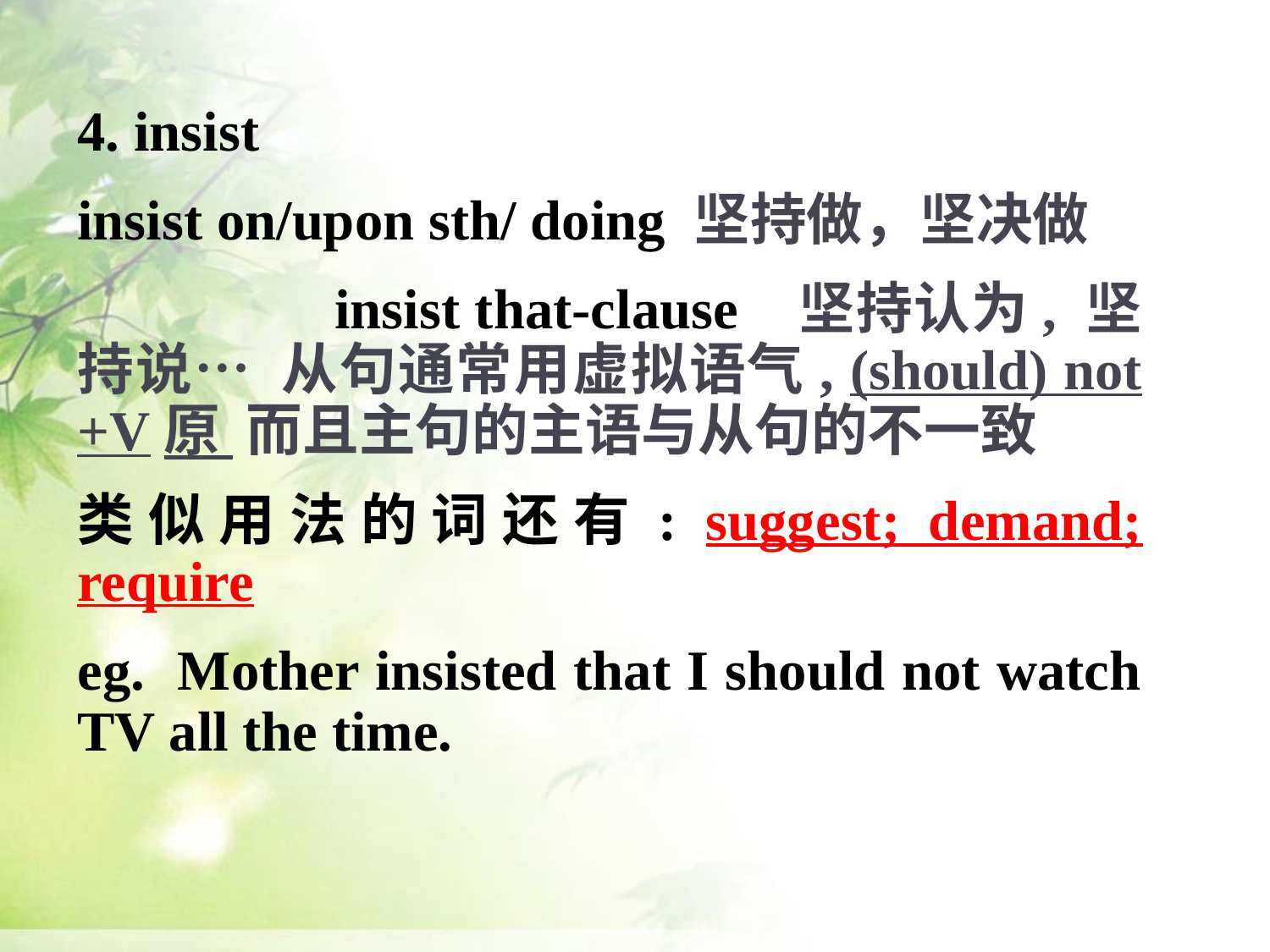

4. insist
insist on/upon sth/ doing 坚持做，坚决做
                 insist that-clause   坚持认为, 坚持说…  从句通常用虚拟语气, (should) not +V原  而且主句的主语与从句的不一致
类似用法的词还有: suggest; demand; require
eg.  Mother insisted that I should not watch TV all the time.